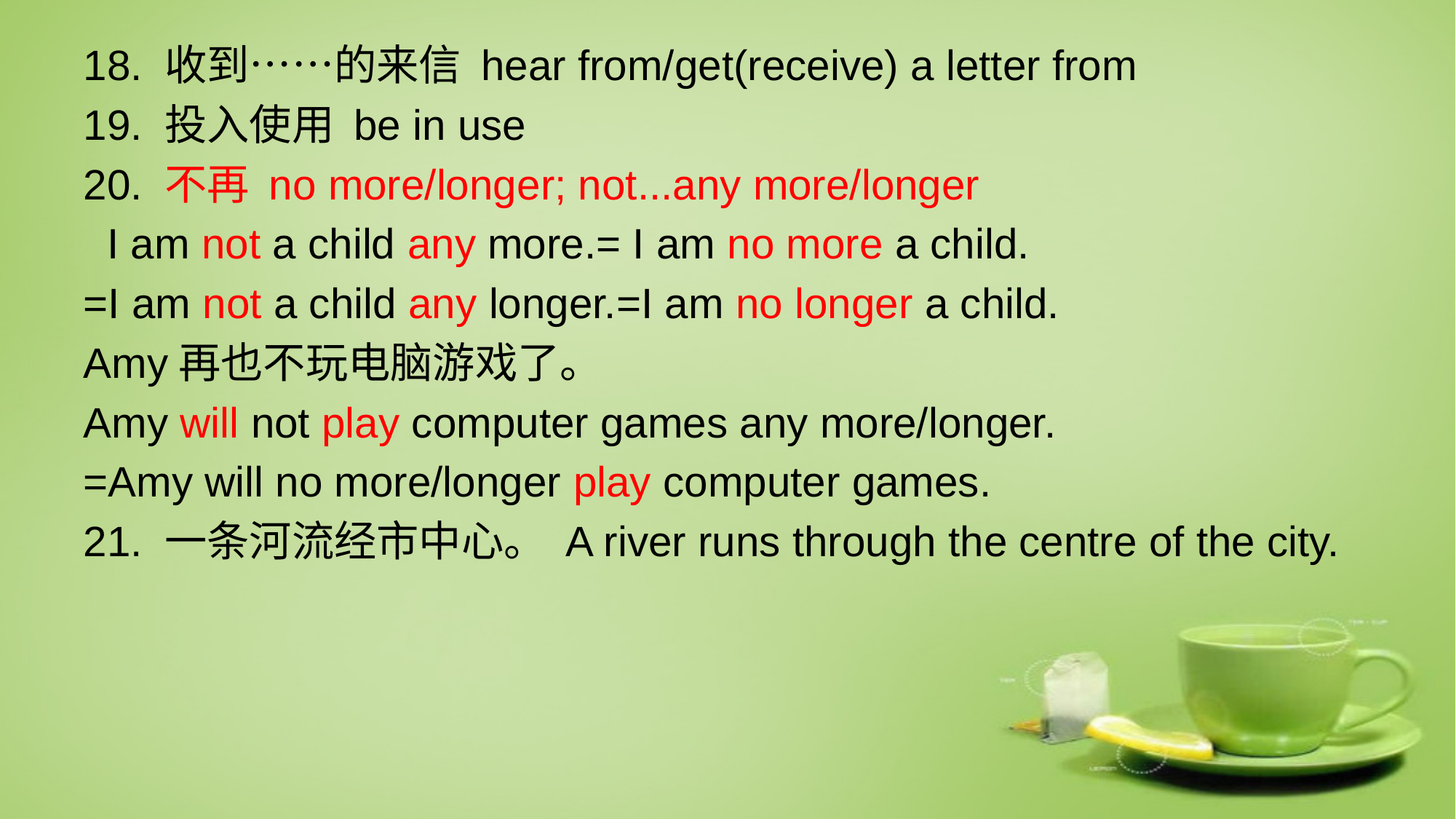

# 18. 收到……的来信 hear from/get(receive) a letter from
19. 投入使用 be in use
20. 不再 no more/longer; not...any more/longer
  I am not a child any more.= I am no more a child.
=I am not a child any longer.=I am no longer a child.
Amy再也不玩电脑游戏了。
Amy will not play computer games any more/longer.
=Amy will no more/longer play computer games.
21. 一条河流经市中心。 A river runs through the centre of the city.